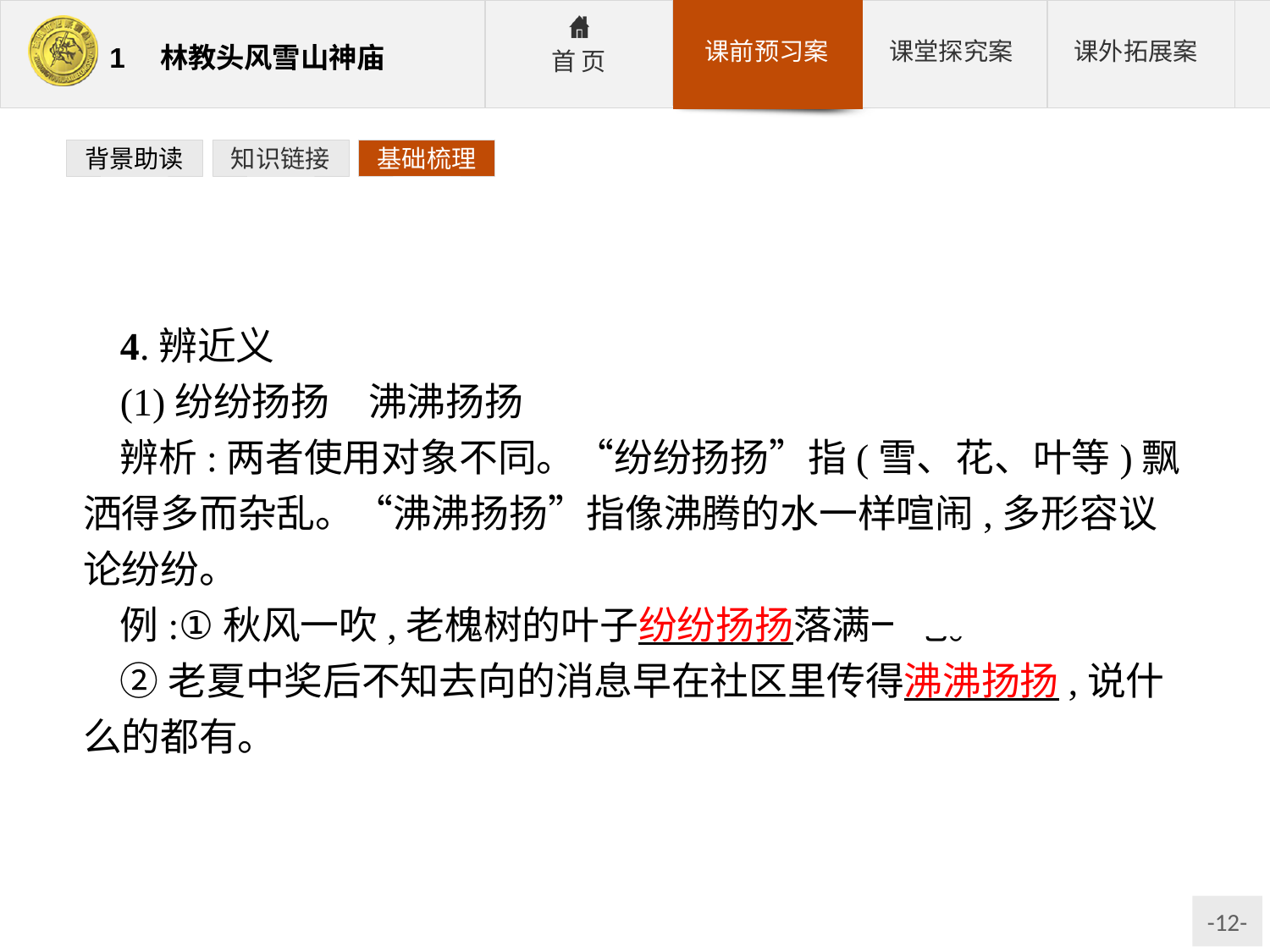

背景助读
知识链接
基础梳理
4.辨近义
(1)纷纷扬扬　沸沸扬扬
辨析:两者使用对象不同。“纷纷扬扬”指(雪、花、叶等)飘洒得多而杂乱。“沸沸扬扬”指像沸腾的水一样喧闹,多形容议论纷纷。
例:①秋风一吹,老槐树的叶子纷纷扬扬落满一地。
②老夏中奖后不知去向的消息早在社区里传得沸沸扬扬,说什么的都有。